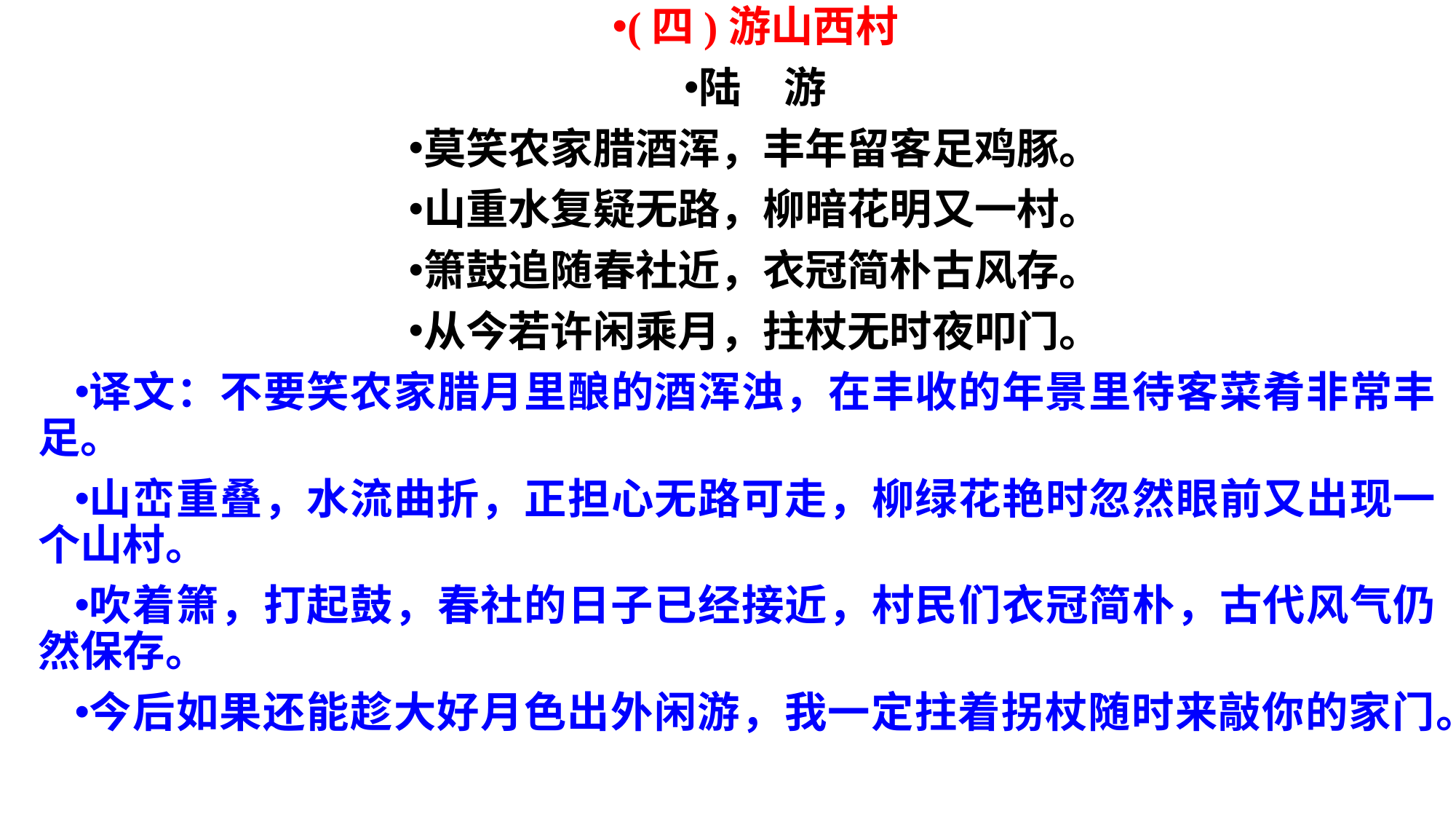

(四)游山西村
陆　游
莫笑农家腊酒浑，丰年留客足鸡豚。
山重水复疑无路，柳暗花明又一村。
箫鼓追随春社近，衣冠简朴古风存。
从今若许闲乘月，拄杖无时夜叩门。
译文：不要笑农家腊月里酿的酒浑浊，在丰收的年景里待客菜肴非常丰足。
山峦重叠，水流曲折，正担心无路可走，柳绿花艳时忽然眼前又出现一个山村。
吹着箫，打起鼓，春社的日子已经接近，村民们衣冠简朴，古代风气仍然保存。
今后如果还能趁大好月色出外闲游，我一定拄着拐杖随时来敲你的家门。